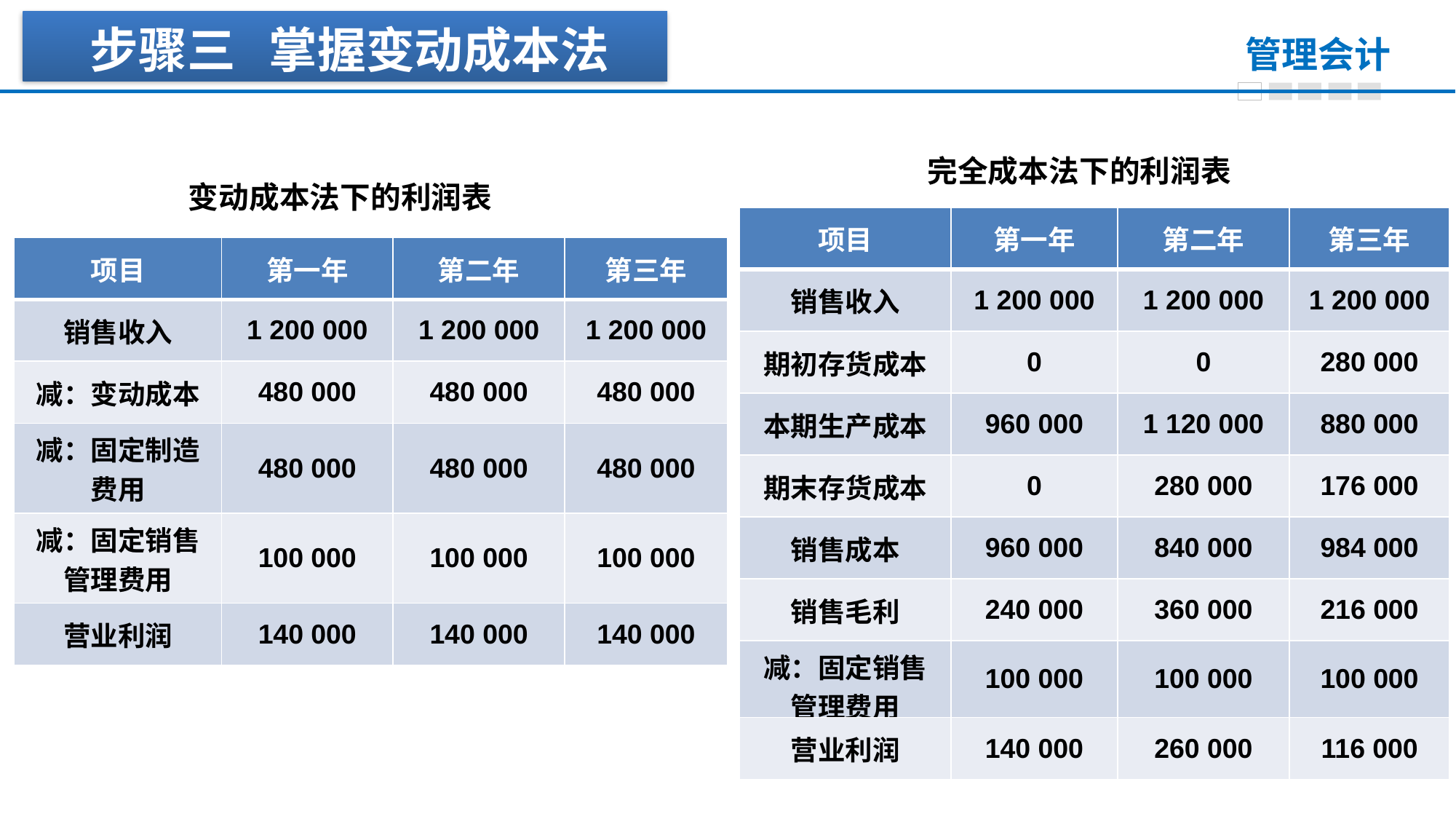

步骤三   掌握变动成本法
完全成本法下的利润表
变动成本法下的利润表
| 项目 | 第一年 | 第二年 | 第三年 |
| --- | --- | --- | --- |
| 销售收入 | 1 200 000 | 1 200 000 | 1 200 000 |
| 期初存货成本 | 0 | 0 | 280 000 |
| 本期生产成本 | 960 000 | 1 120 000 | 880 000 |
| 期末存货成本 | 0 | 280 000 | 176 000 |
| 销售成本 | 960 000 | 840 000 | 984 000 |
| 销售毛利 | 240 000 | 360 000 | 216 000 |
| 减：固定销售管理费用 | 100 000 | 100 000 | 100 000 |
| 营业利润 | 140 000 | 260 000 | 116 000 |
| 项目 | 第一年 | 第二年 | 第三年 |
| --- | --- | --- | --- |
| 销售收入 | 1 200 000 | 1 200 000 | 1 200 000 |
| 减：变动成本 | 480 000 | 480 000 | 480 000 |
| 减：固定制造费用 | 480 000 | 480 000 | 480 000 |
| 减：固定销售管理费用 | 100 000 | 100 000 | 100 000 |
| 营业利润 | 140 000 | 140 000 | 140 000 |